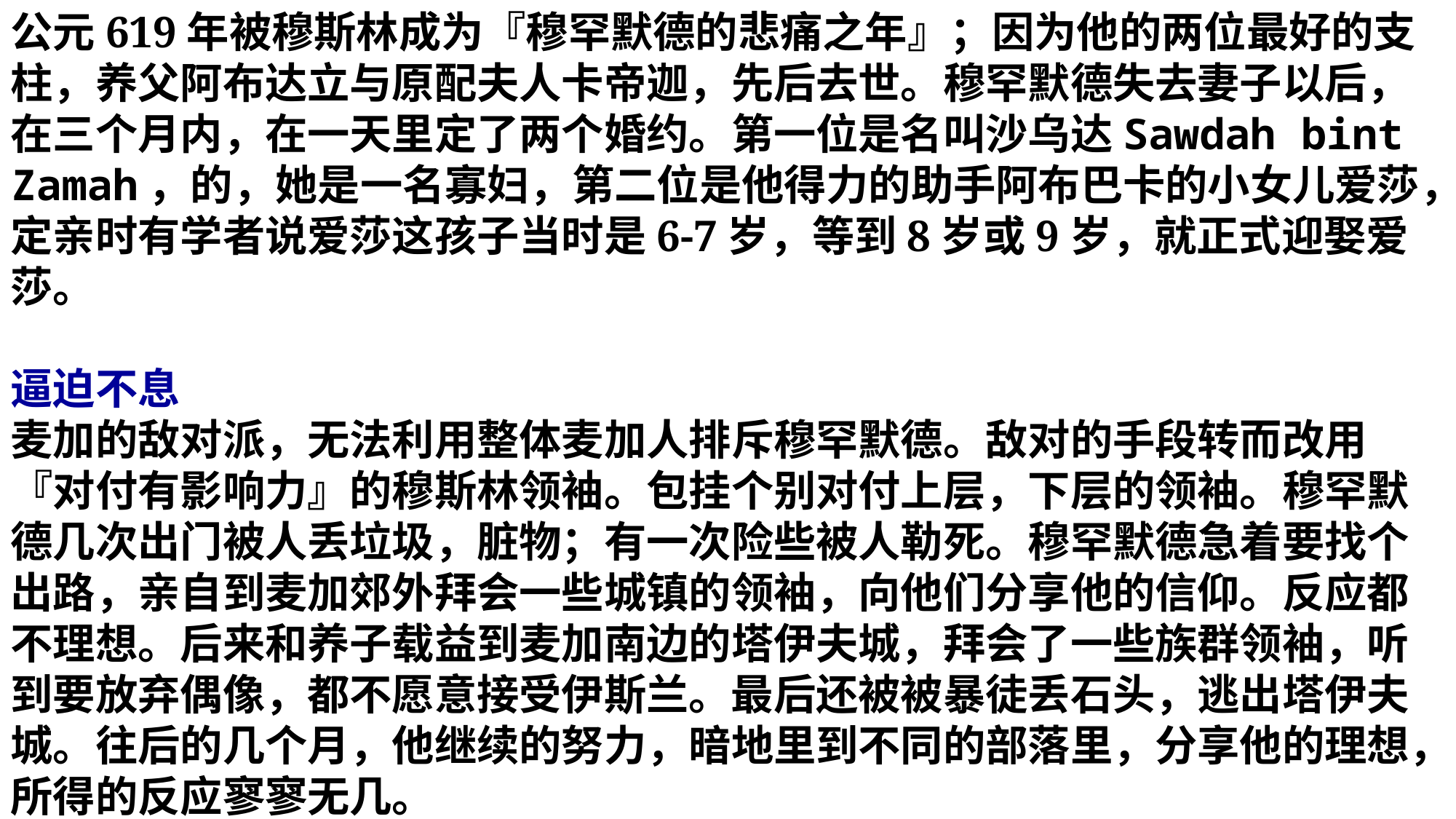

公元619年被穆斯林成为『穆罕默德的悲痛之年』；因为他的两位最好的支柱，养父阿布达立与原配夫人卡帝迦，先后去世。穆罕默德失去妻子以后，在三个月内，在一天里定了两个婚约。第一位是名叫沙乌达Sawdah bint Zamah，的，她是一名寡妇，第二位是他得力的助手阿布巴卡的小女儿爱莎，定亲时有学者说爱莎这孩子当时是6-7岁，等到8岁或9岁，就正式迎娶爱莎。

逼迫不息
麦加的敌对派，无法利用整体麦加人排斥穆罕默德。敌对的手段转而改用『对付有影响力』的穆斯林领袖。包挂个别对付上层，下层的领袖。穆罕默德几次出门被人丢垃圾，脏物；有一次险些被人勒死。穆罕默德急着要找个出路，亲自到麦加郊外拜会一些城镇的领袖，向他们分享他的信仰。反应都不理想。后来和养子载益到麦加南边的塔伊夫城，拜会了一些族群领袖，听到要放弃偶像，都不愿意接受伊斯兰。最后还被被暴徒丢石头，逃出塔伊夫城。往后的几个月，他继续的努力，暗地里到不同的部落里，分享他的理想，所得的反应寥寥无几。